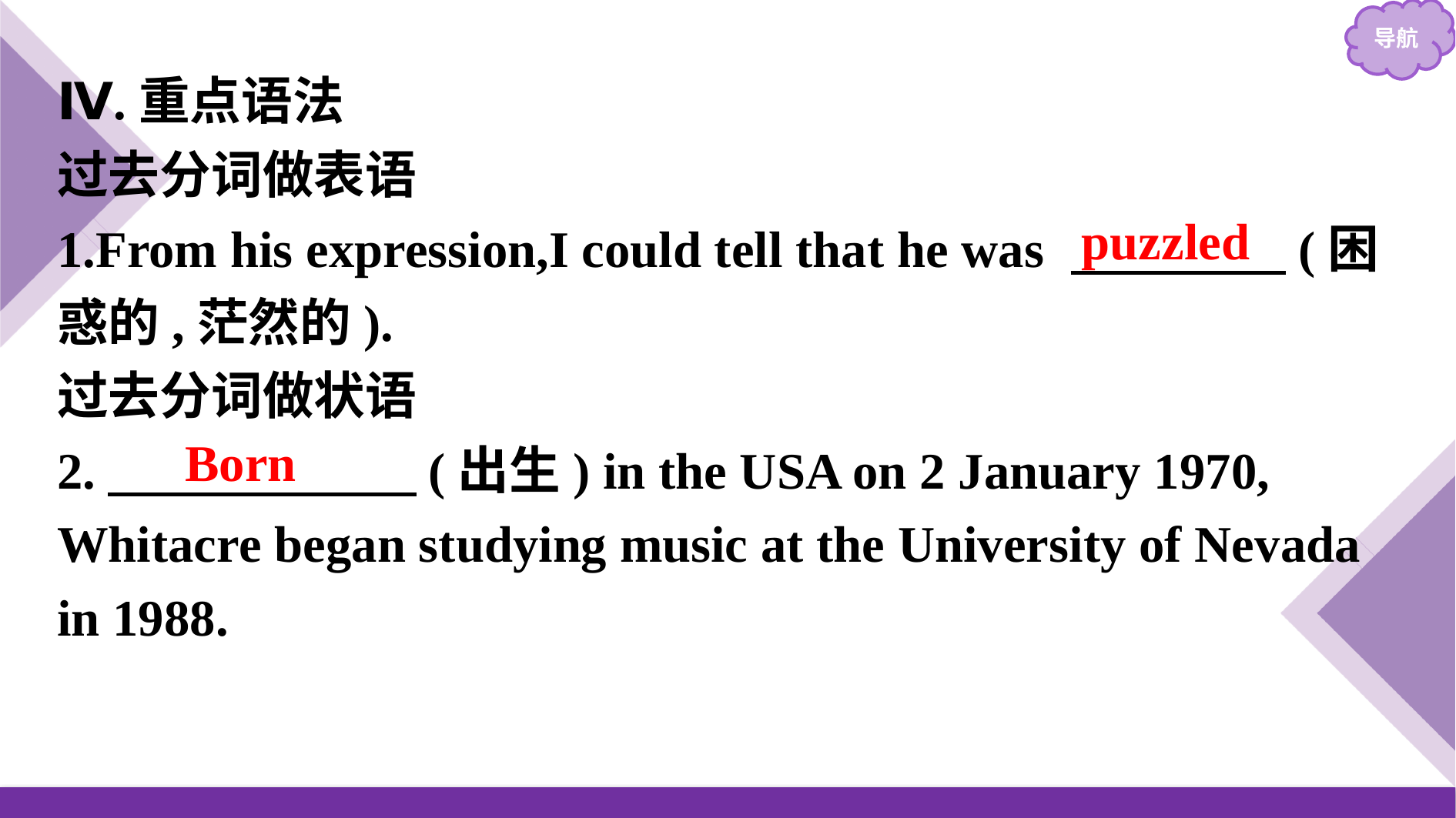

Ⅳ.重点语法
过去分词做表语
1.From his expression,I could tell that he was 　　   　 (困惑的,茫然的).
过去分词做状语
2.　　　　　　(出生) in the USA on 2 January 1970, Whitacre began studying music at the University of Nevada in 1988.
puzzled
Born